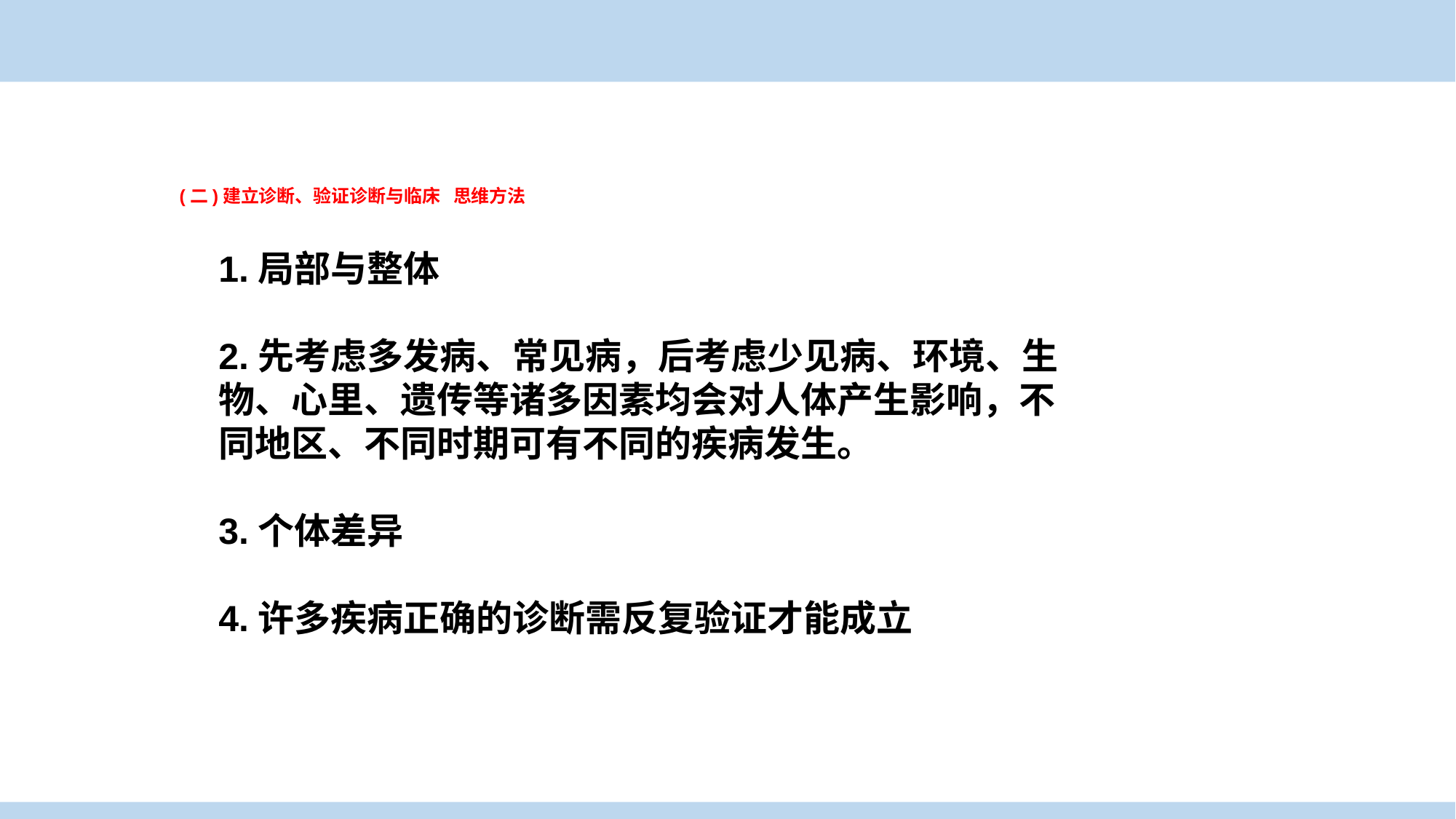

案例导入
    (二)建立诊断、验证诊断与临床   思维方法
1.局部与整体

2.先考虑多发病、常见病，后考虑少见病、环境、生物、心里、遗传等诸多因素均会对人体产生影响，不同地区、不同时期可有不同的疾病发生。

3.个体差异

4.许多疾病正确的诊断需反复验证才能成立